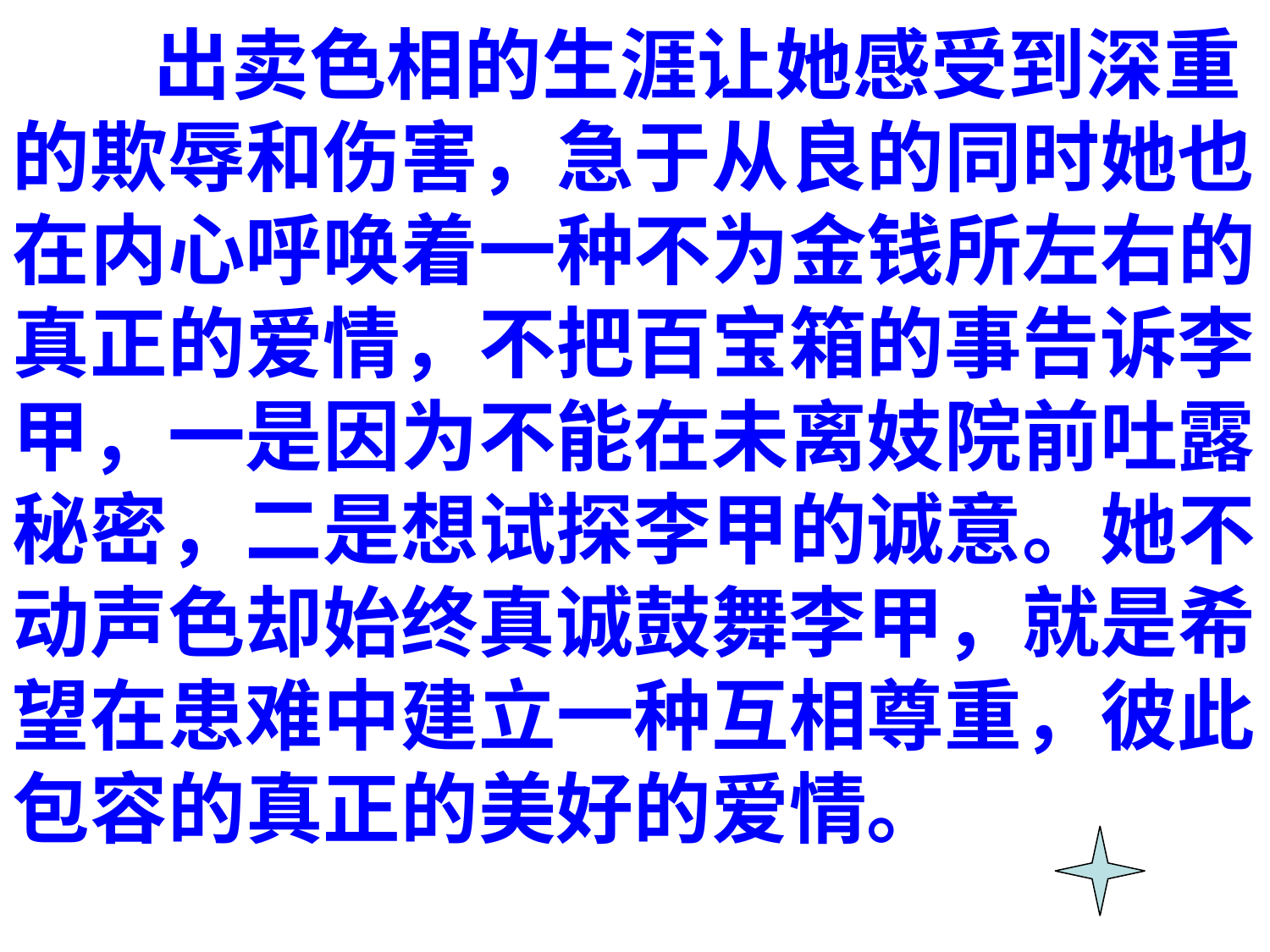

出卖色相的生涯让她感受到深重的欺辱和伤害，急于从良的同时她也在内心呼唤着一种不为金钱所左右的真正的爱情，不把百宝箱的事告诉李甲，一是因为不能在未离妓院前吐露秘密，二是想试探李甲的诚意。她不动声色却始终真诚鼓舞李甲，就是希望在患难中建立一种互相尊重，彼此包容的真正的美好的爱情。